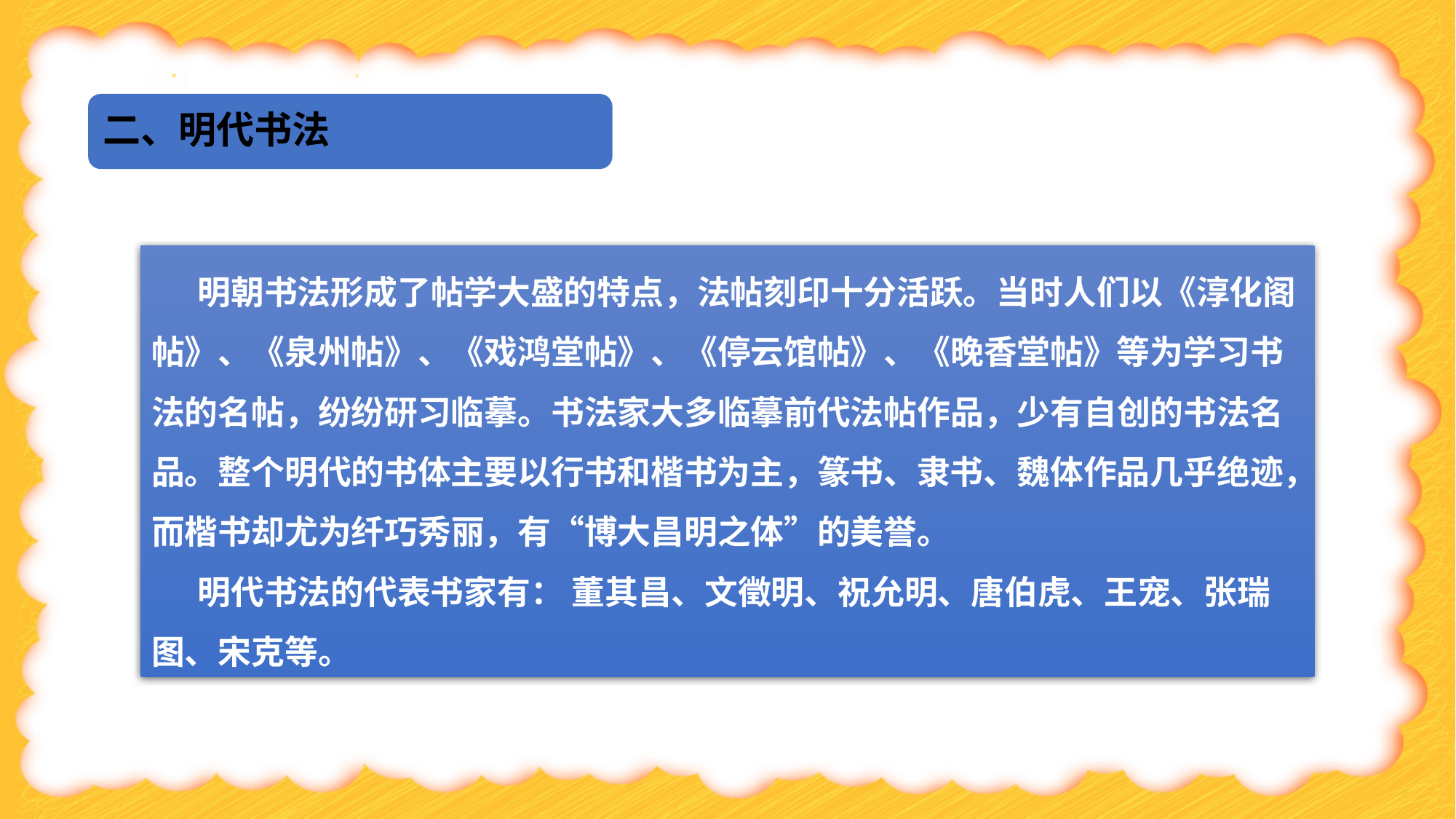

二、明代书法
     明朝书法形成了帖学大盛的特点，法帖刻印十分活跃。当时人们以《淳化阁帖》、《泉州帖》、《戏鸿堂帖》、《停云馆帖》、《晚香堂帖》等为学习书法的名帖，纷纷研习临摹。书法家大多临摹前代法帖作品，少有自创的书法名品。整个明代的书体主要以行书和楷书为主，篆书、隶书、魏体作品几乎绝迹，而楷书却尤为纤巧秀丽，有“博大昌明之体”的美誉。
     明代书法的代表书家有： 董其昌、文徵明、祝允明、唐伯虎、王宠、张瑞图、宋克等。